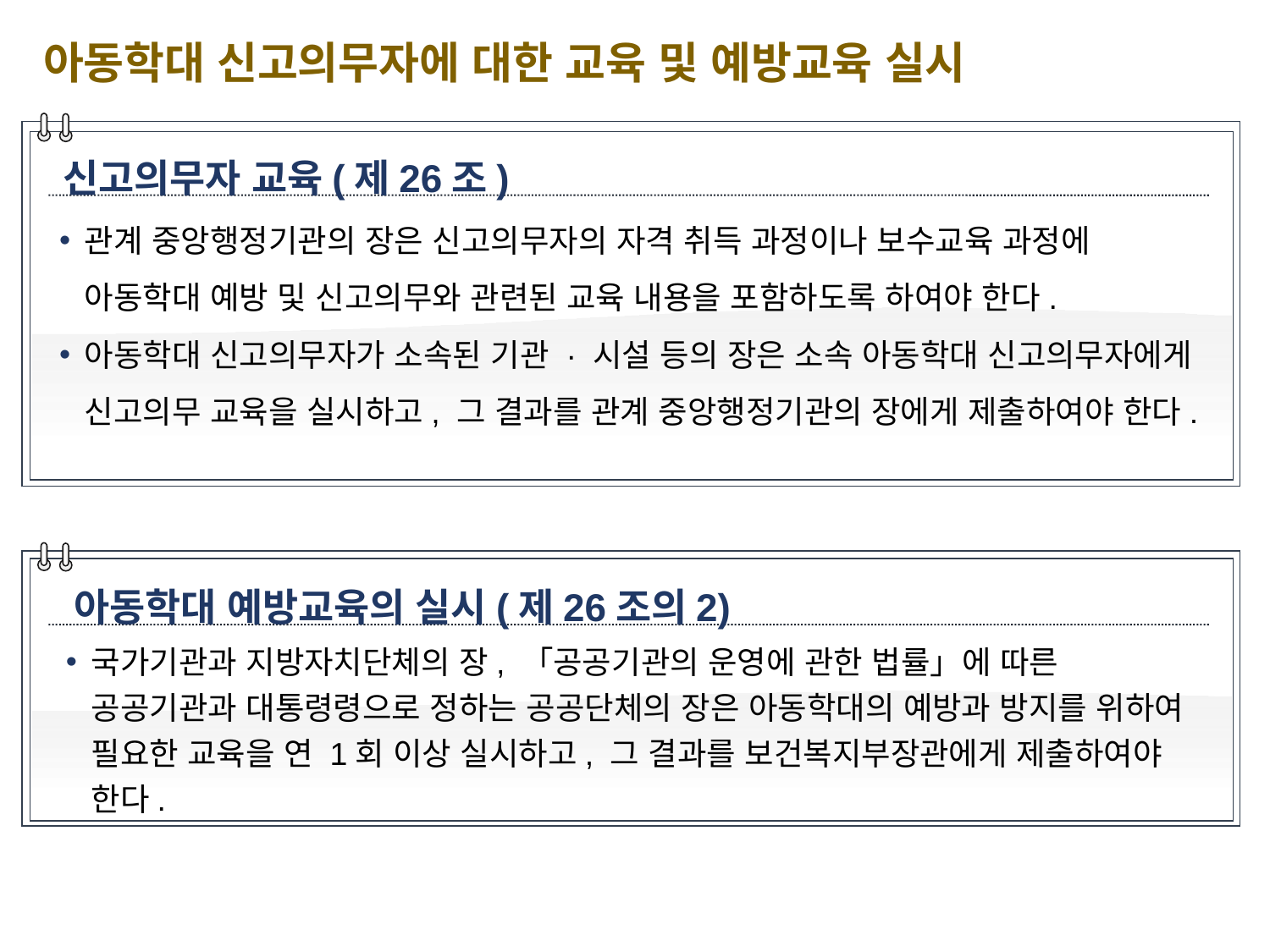

아동학대 신고의무자에 대한 교육 및 예방교육 실시

신고의무자 교육(제26조)
관계 중앙행정기관의 장은 신고의무자의 자격 취득 과정이나 보수교육 과정에 아동학대 예방 및 신고의무와 관련된 교육 내용을 포함하도록 하여야 한다.
아동학대 신고의무자가 소속된 기관 · 시설 등의 장은 소속 아동학대 신고의무자에게 신고의무 교육을 실시하고, 그 결과를 관계 중앙행정기관의 장에게 제출하여야 한다.

아동학대 예방교육의 실시(제26조의2)

국가기관과 지방자치단체의 장, 「공공기관의 운영에 관한 법률」에 따른 공공기관과 대통령령으로 정하는 공공단체의 장은 아동학대의 예방과 방지를 위하여 필요한 교육을 연 1회 이상 실시하고, 그 결과를 보건복지부장관에게 제출하여야 한다.